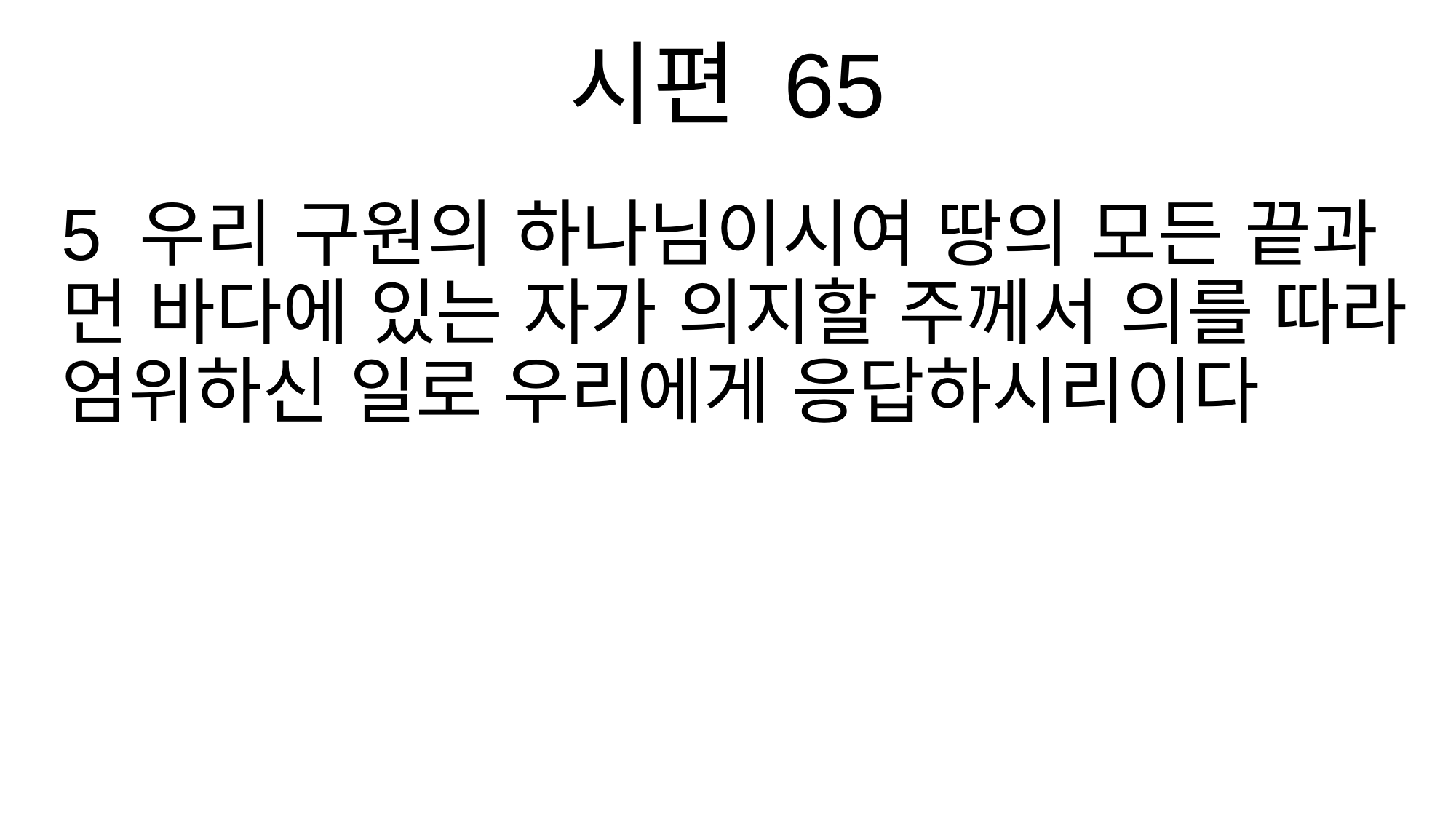

시편 65
5 우리 구원의 하나님이시여 땅의 모든 끝과 먼 바다에 있는 자가 의지할 주께서 의를 따라 엄위하신 일로 우리에게 응답하시리이다